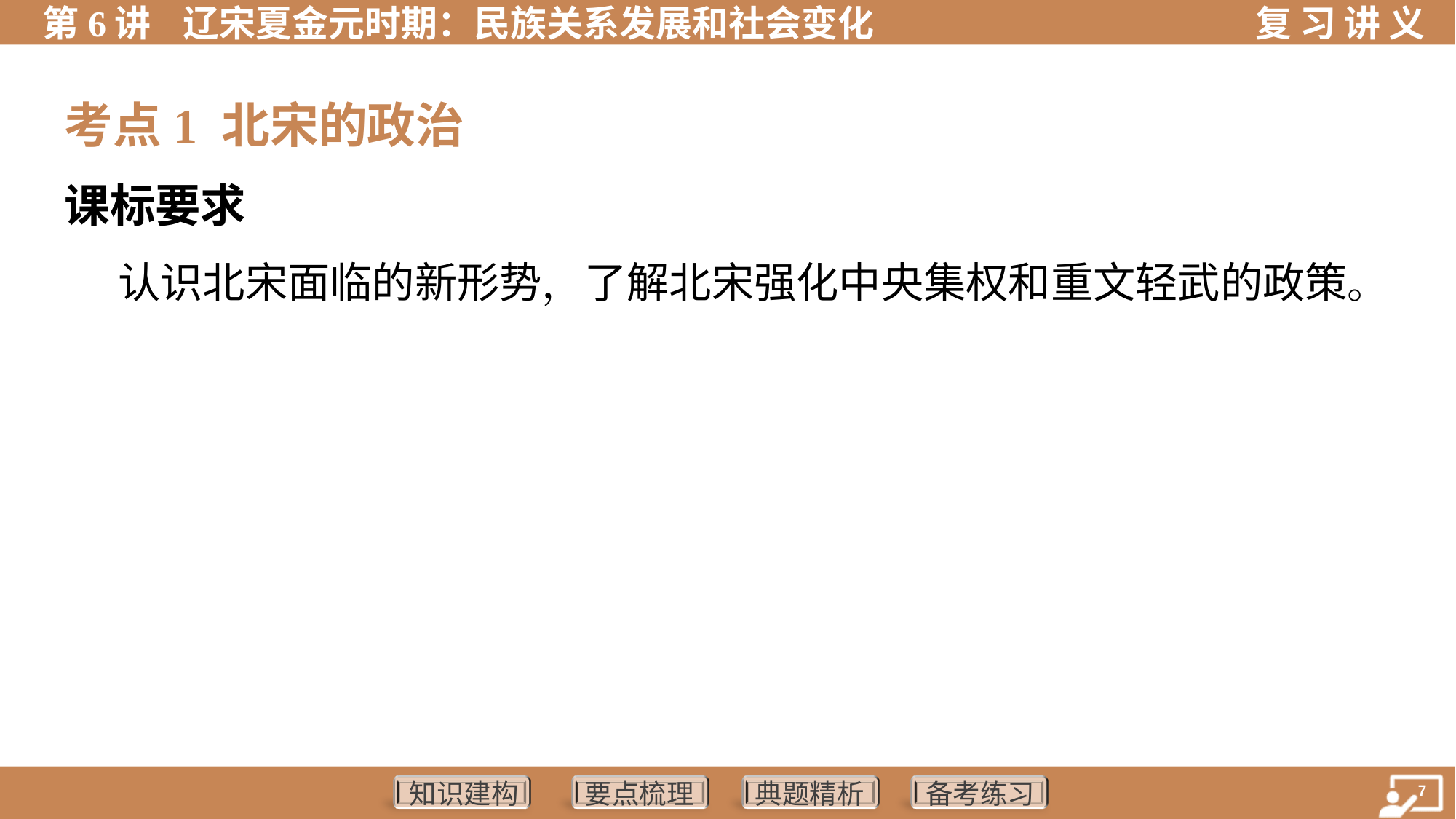

考点1 北宋的政治
课标要求
    认识北宋面临的新形势，了解北宋强化中央集权和重文轻武的政策。